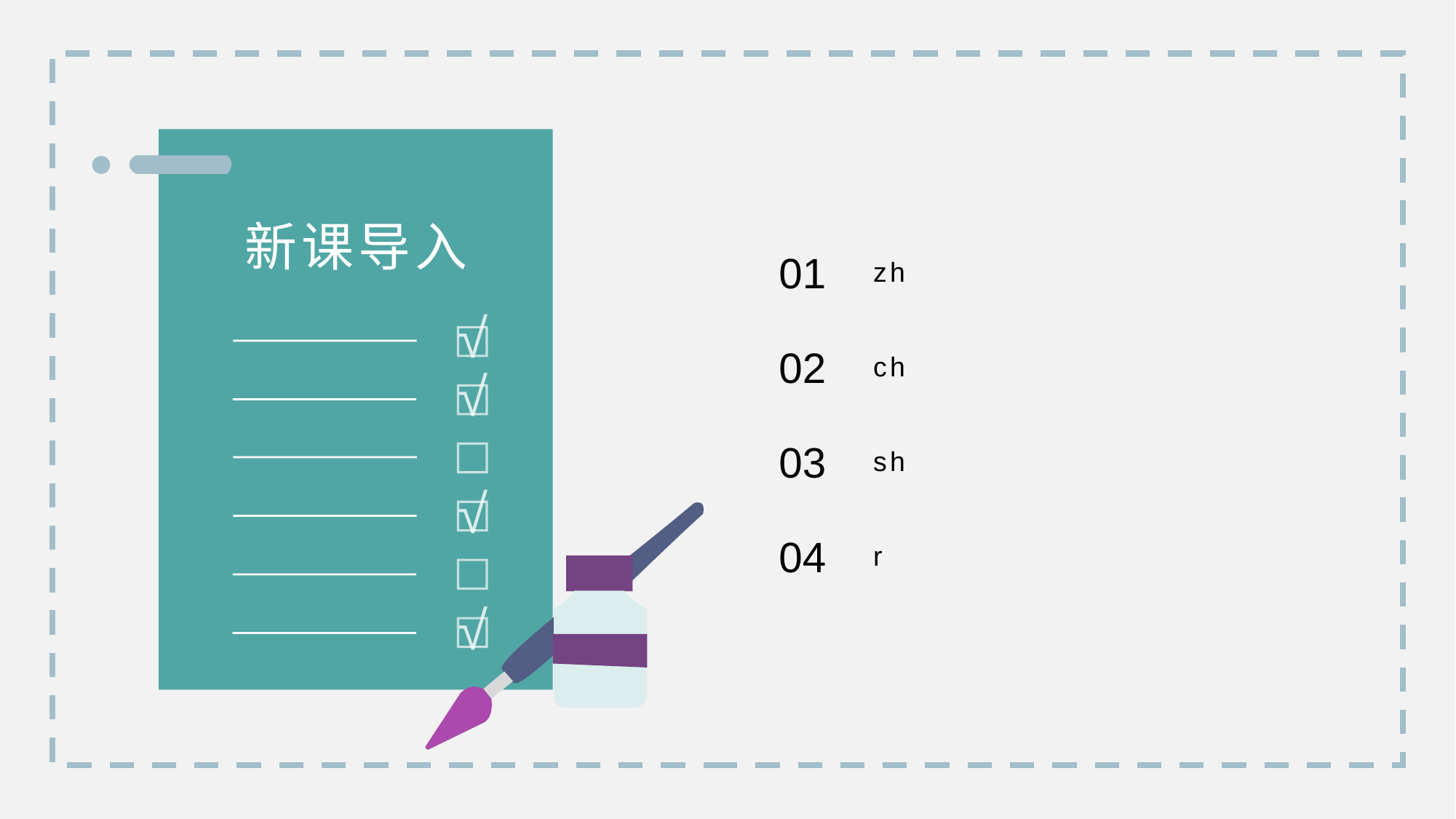

新课导入
zh
01
ch
02
sh
03
r
04